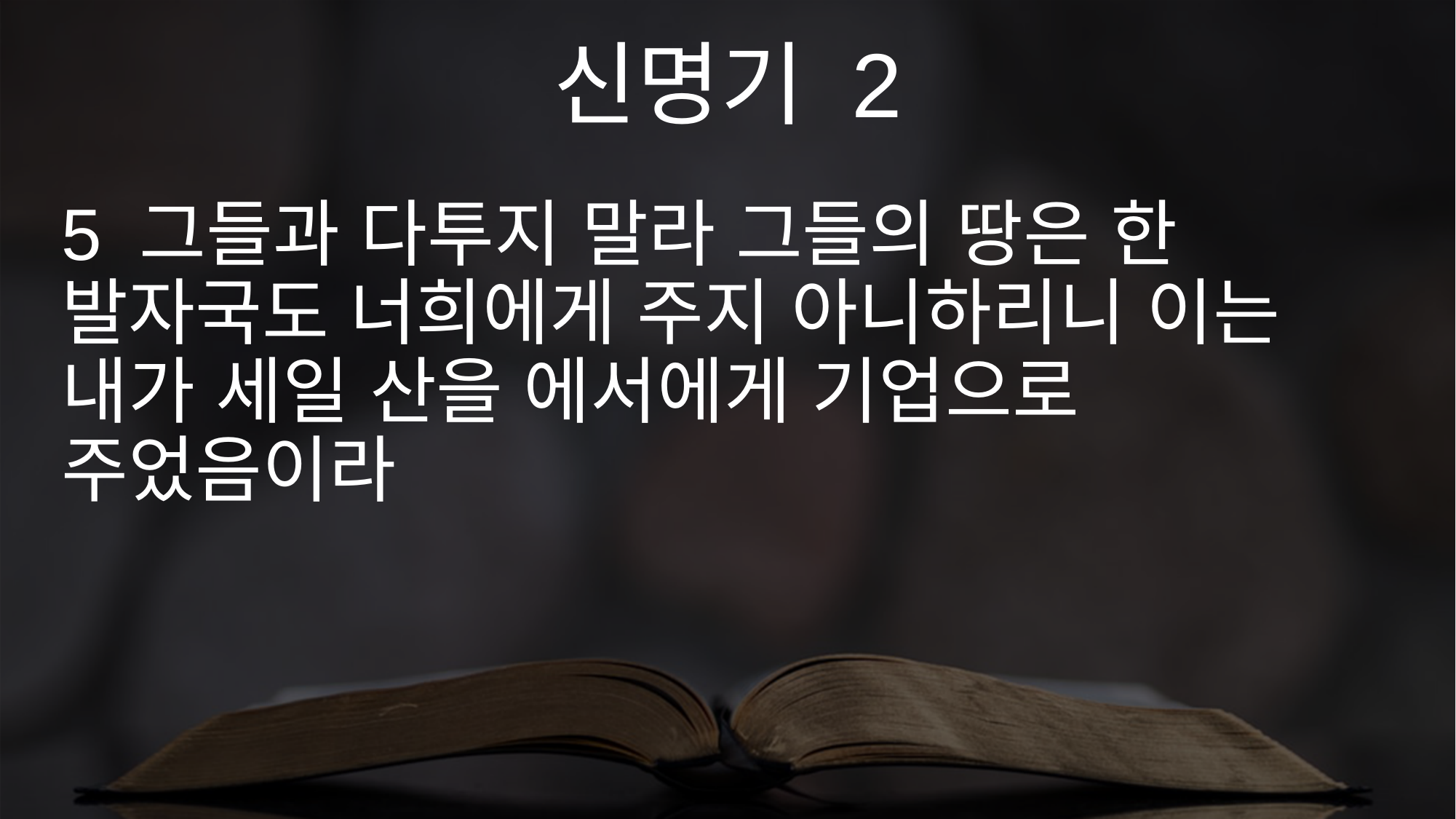

신명기 2
5 그들과 다투지 말라 그들의 땅은 한 발자국도 너희에게 주지 아니하리니 이는 내가 세일 산을 에서에게 기업으로 주었음이라